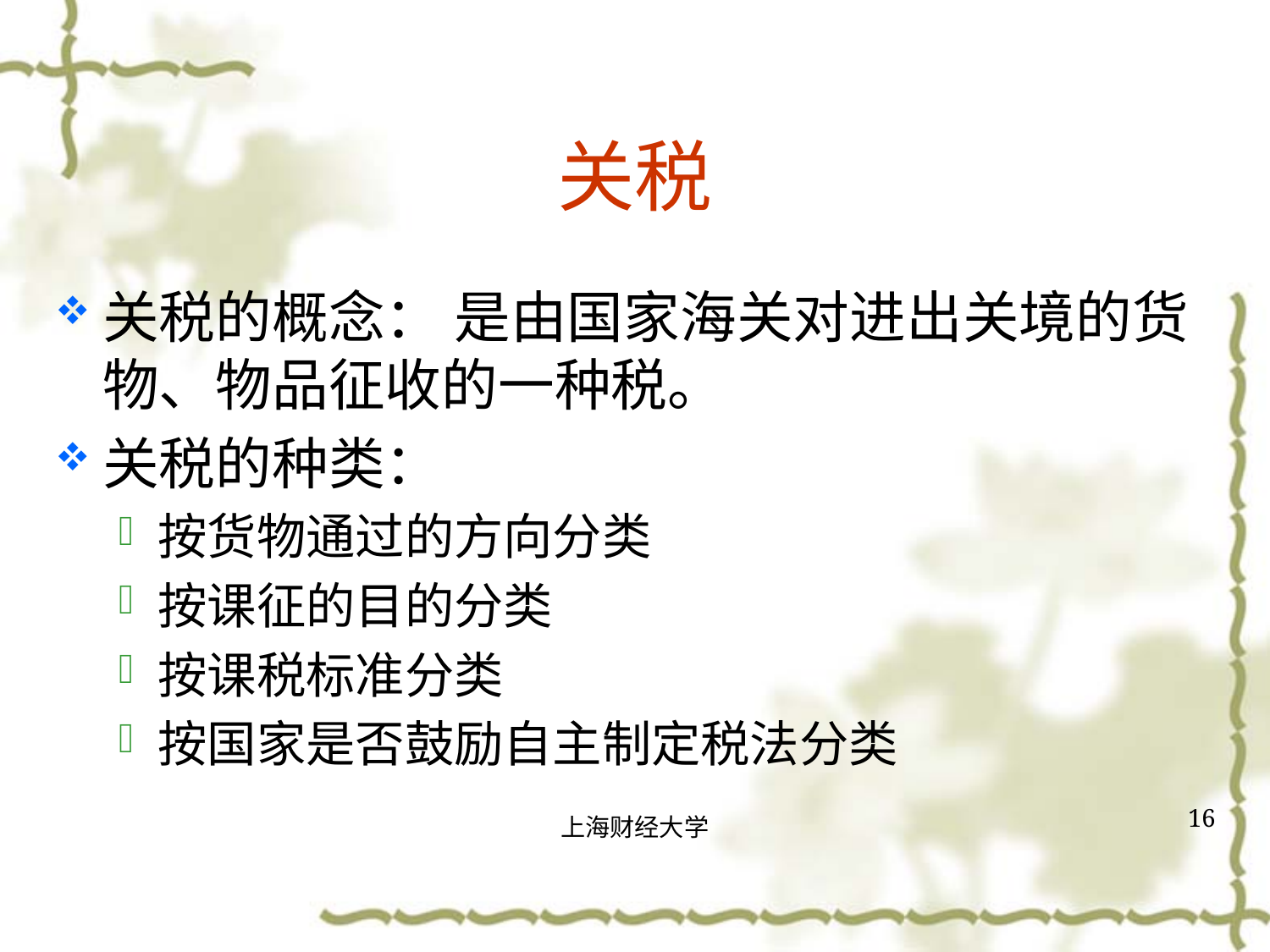

# 关税
关税的概念： 是由国家海关对进出关境的货物、物品征收的一种税。
关税的种类：
按货物通过的方向分类
按课征的目的分类
按课税标准分类
按国家是否鼓励自主制定税法分类
16
上海财经大学